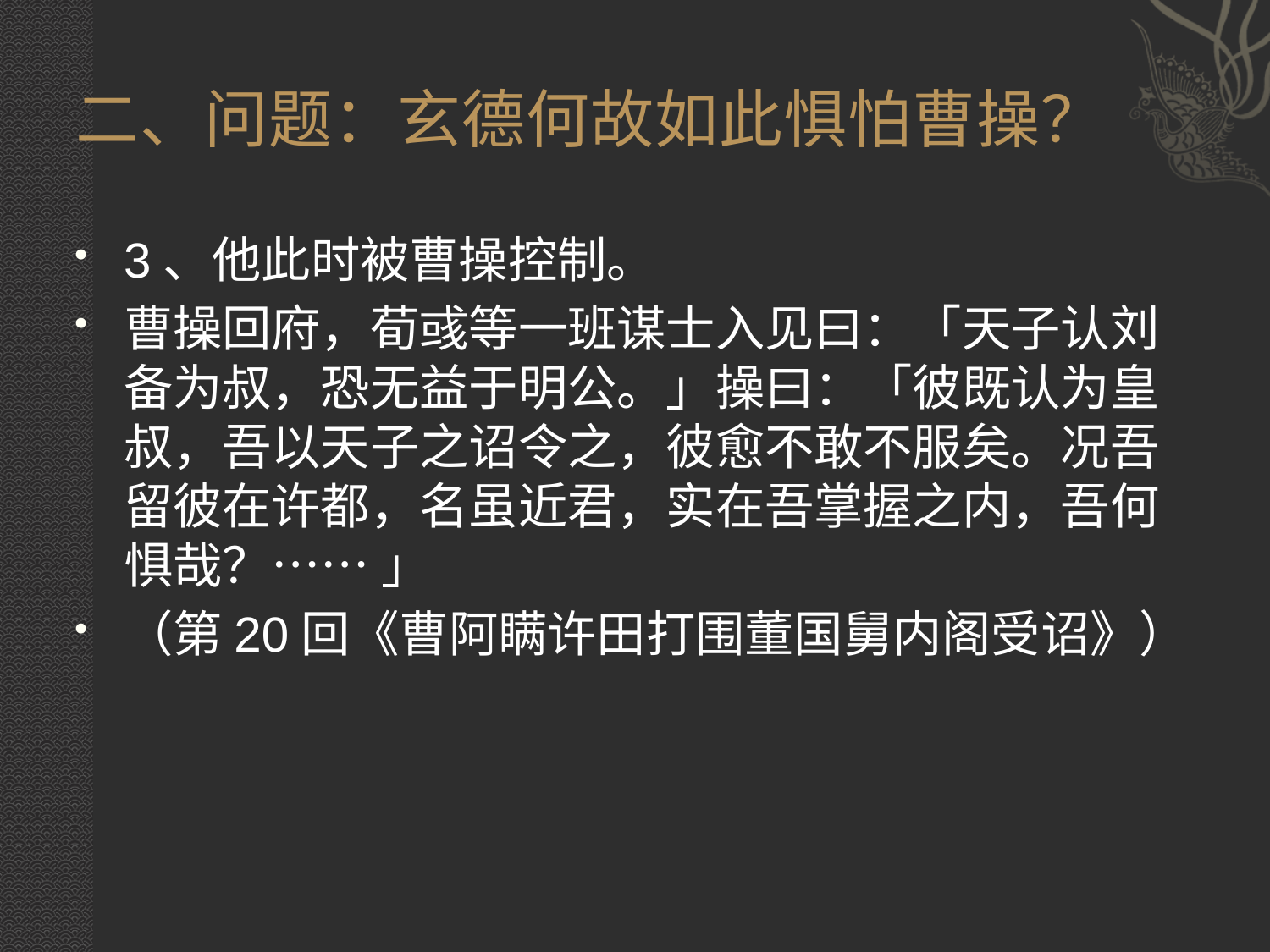

# 二、问题：玄德何故如此惧怕曹操？
3、他此时被曹操控制。
曹操回府，荀彧等一班谋士入见曰：「天子认刘备为叔，恐无益于明公。」操曰：「彼既认为皇叔，吾以天子之诏令之，彼愈不敢不服矣。况吾留彼在许都，名虽近君，实在吾掌握之内，吾何惧哉？…… 」
（第20回《曹阿瞒许田打围董国舅内阁受诏》）